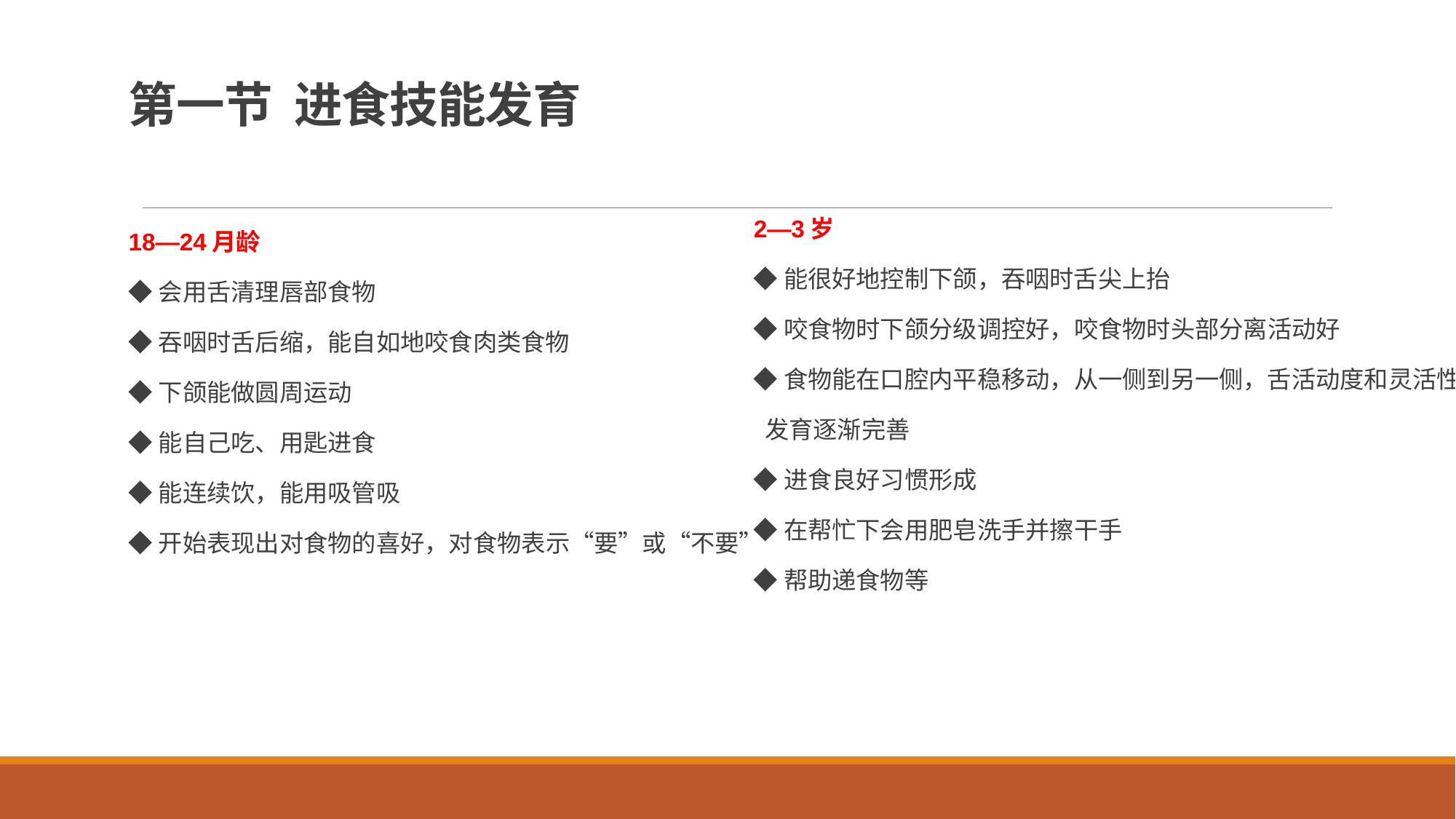

# 第一节  进食技能发育
2—3岁
◆能很好地控制下颌，吞咽时舌尖上抬
◆咬食物时下颌分级调控好，咬食物时头部分离活动好
◆食物能在口腔内平稳移动，从一侧到另一侧，舌活动度和灵活性
 发育逐渐完善
◆进食良好习惯形成
◆在帮忙下会用肥皂洗手并擦干手
◆帮助递食物等

18—24月龄
◆会用舌清理唇部食物
◆吞咽时舌后缩，能自如地咬食肉类食物
◆下颌能做圆周运动
◆能自己吃、用匙进食
◆能连续饮，能用吸管吸
◆开始表现出对食物的喜好，对食物表示“要”或“不要”